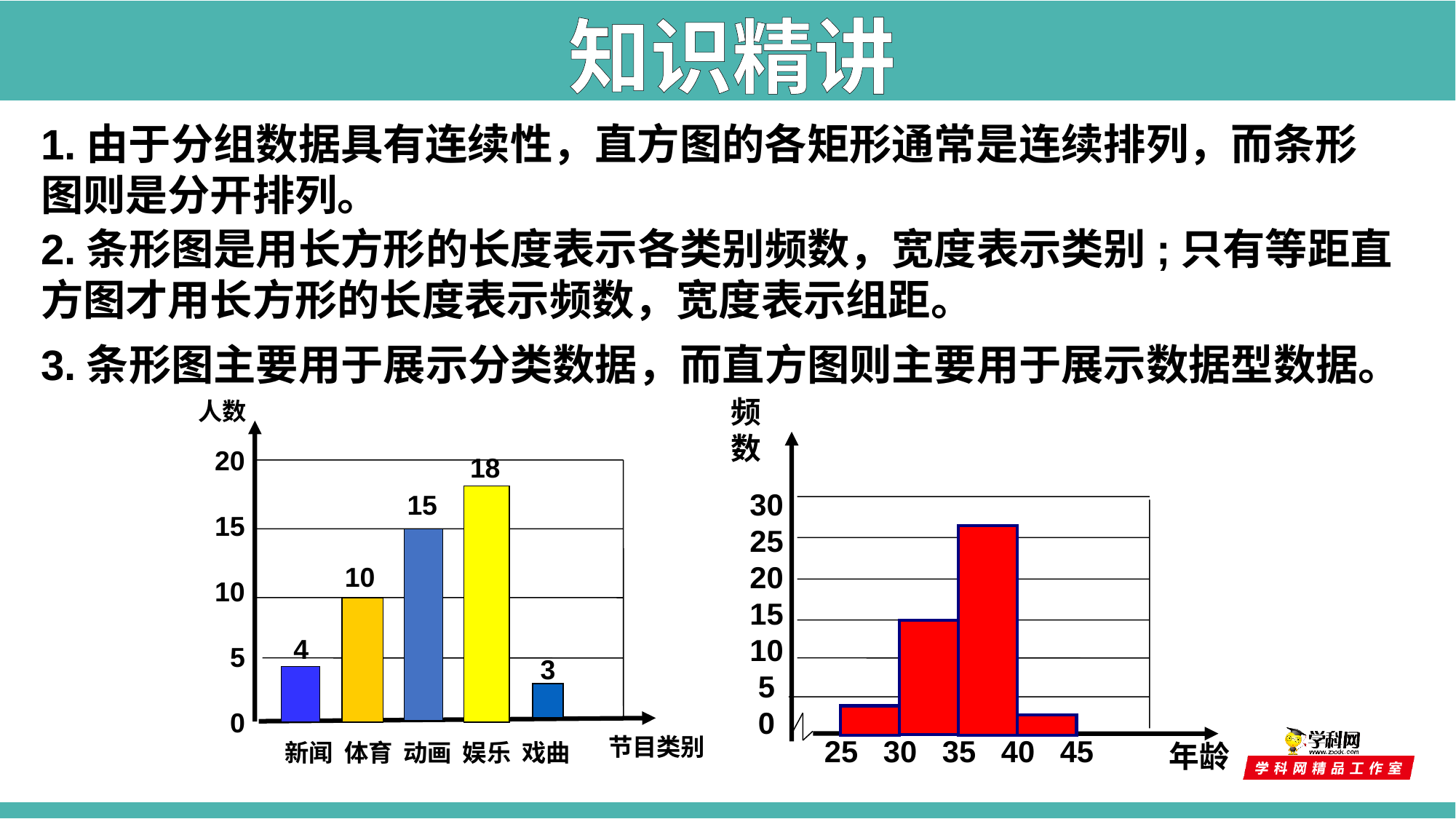

知识精讲
1.由于分组数据具有连续性，直方图的各矩形通常是连续排列，而条形图则是分开排列。
2.条形图是用长方形的长度表示各类别频数，宽度表示类别;只有等距直方图才用长方形的长度表示频数，宽度表示组距。
3.条形图主要用于展示分类数据，而直方图则主要用于展示数据型数据。
频
数

30
25
20
15
10
5
0

25   30   35   40   45
年龄
人数

20

15

10

5

0
18

15

10

4
3

节目类别
新闻  体育  动画  娱乐  戏曲